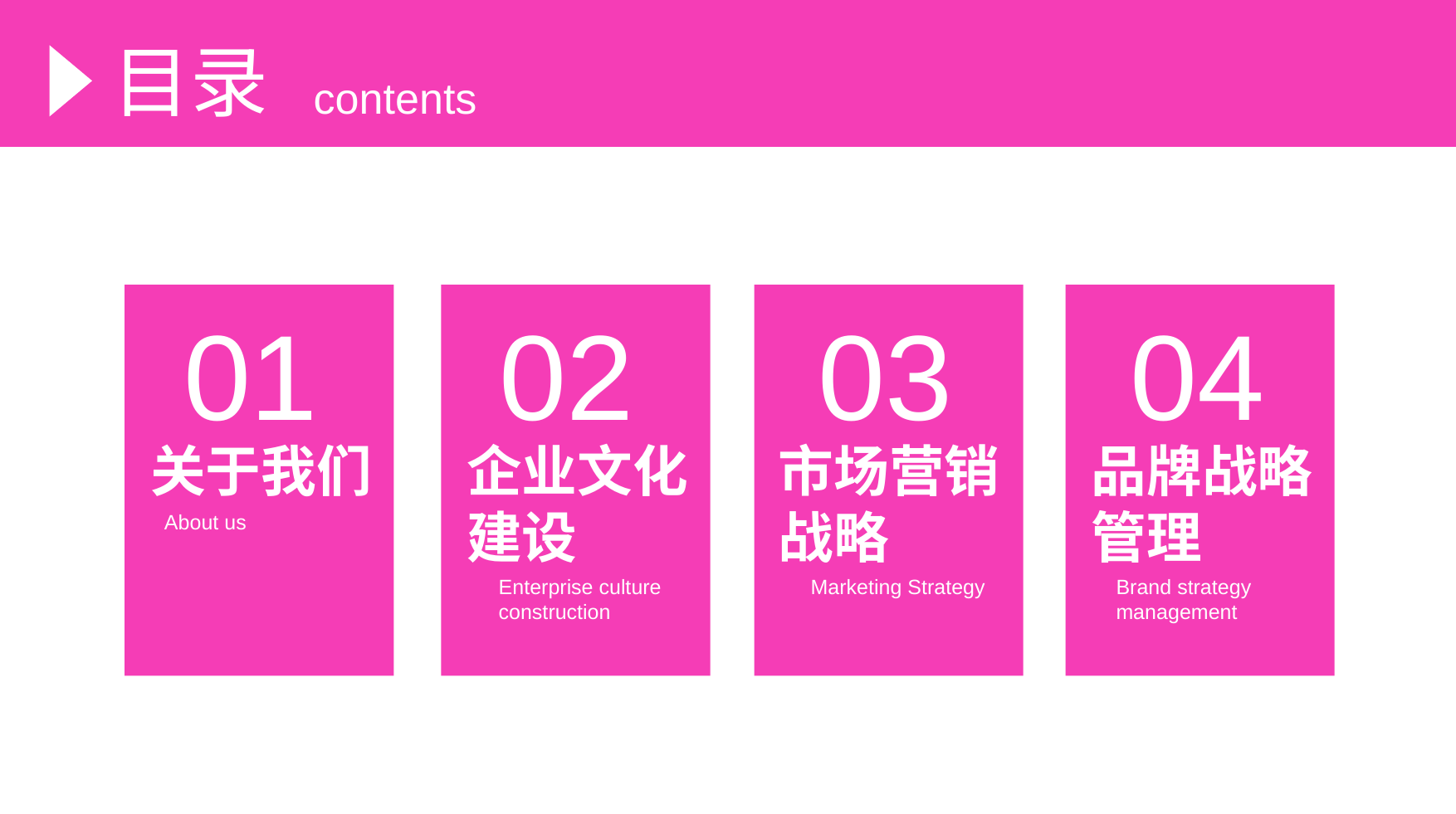

目录

contents

01
02
03
04
关于我们
企业文化
建设
市场营销
战略
品牌战略
管理
About us
Enterprise culture
construction
Marketing Strategy
Brand strategy
management